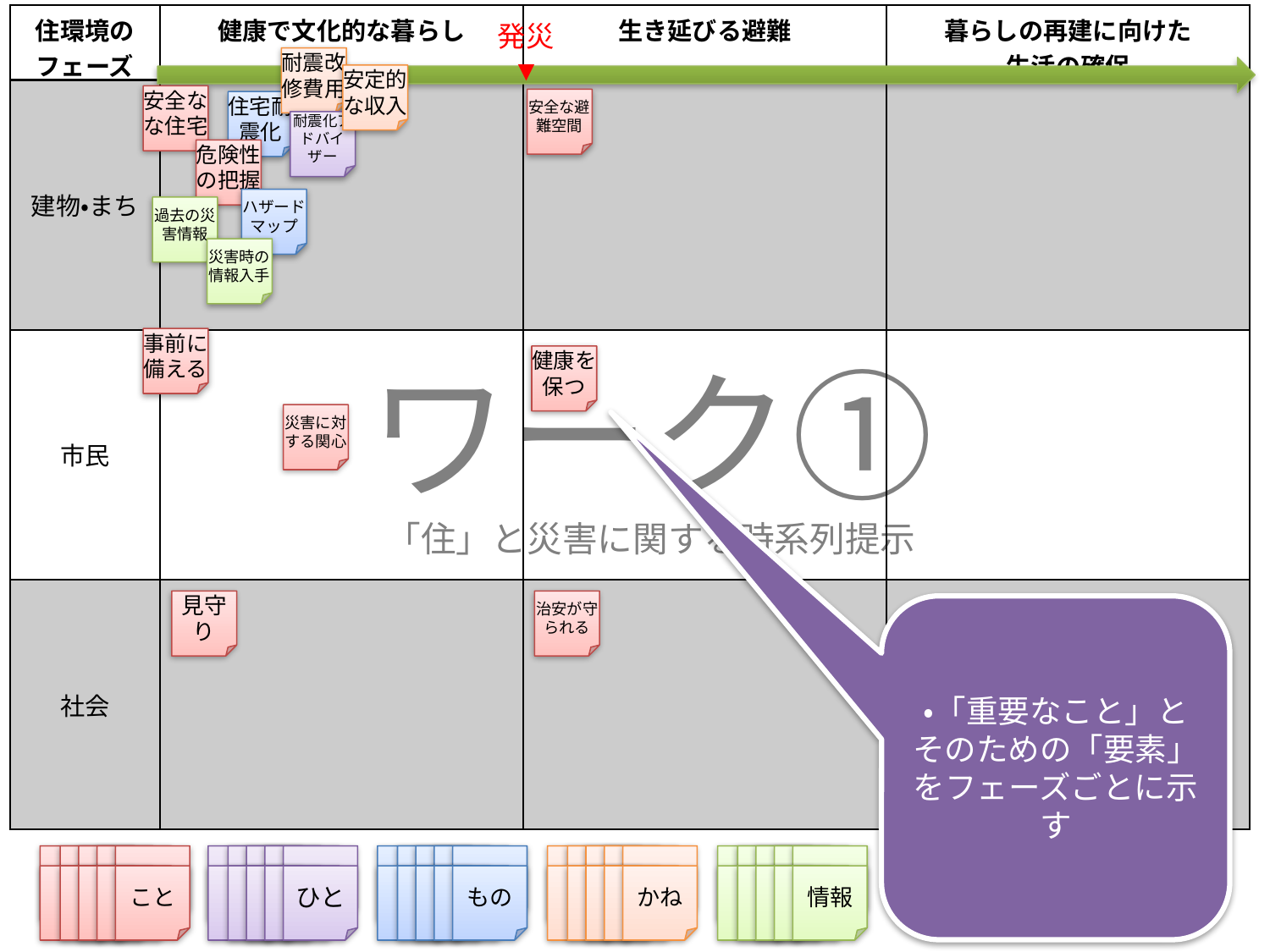

| 住環境のフェーズ | 健康で文化的な暮らし | 生き延びる避難 | 暮らしの再建に向けた 生活の確保 |
| --- | --- | --- | --- |
| 建物・まち |  |  |  |
| 市民 |  |  |  |
| 社会 |  |  |  |
発災
▼
耐震改修費用

安定的な収入
安全なな住宅
安全な避難空間
住宅耐震化
耐震化アドバイザー
危険性の把握
ハザードマップ
過去の災害情報
災害時の情報入手
事前に備える
ワーク①
「住」と災害に関する時系列提示
健康を保つ
災害に対する関心
見守り
治安が守られる
・「重要なこと」とそのための「要素」をフェーズごとに示す

こと

ひと

もの

かね

情報
14